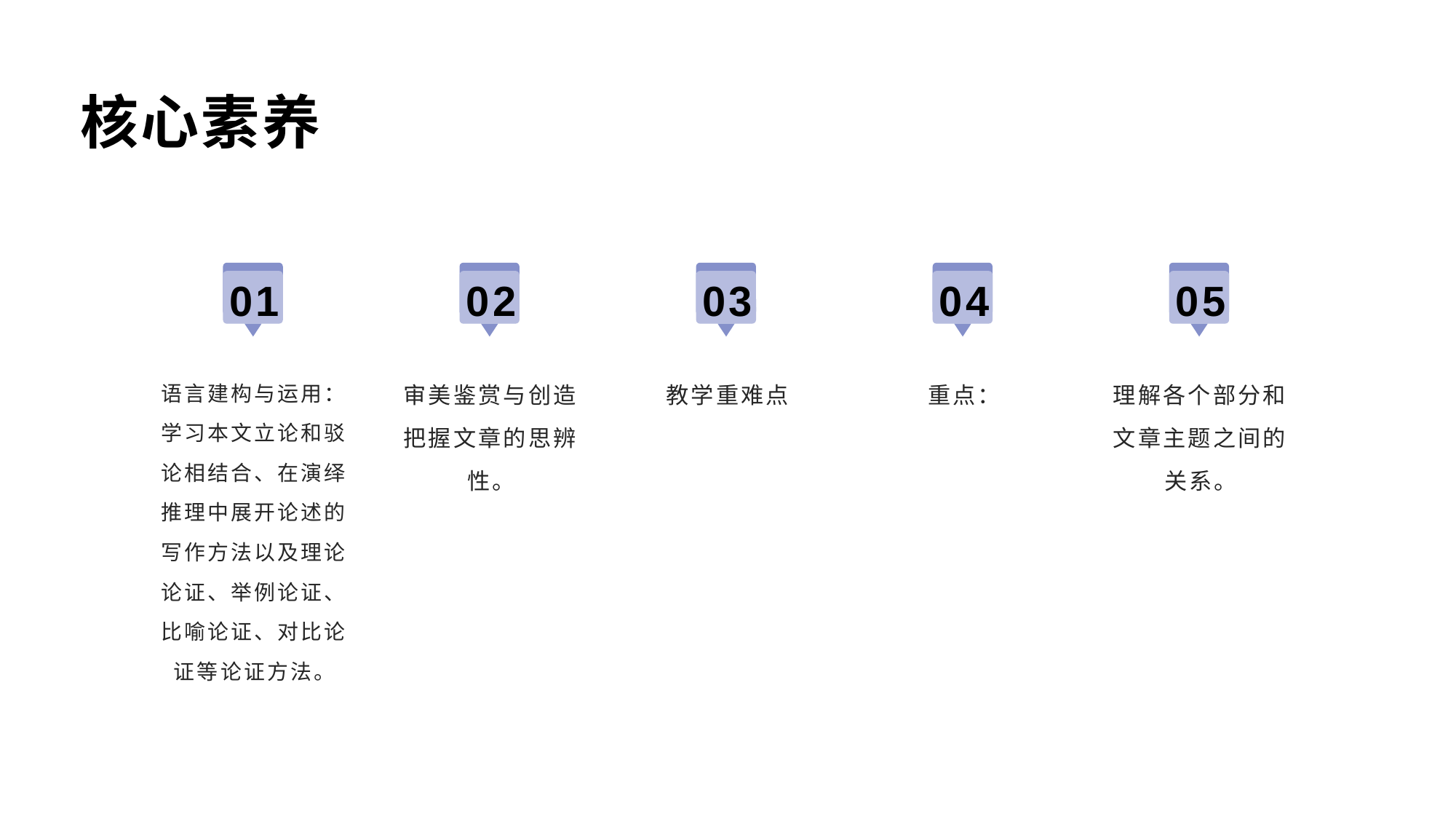

核心素养
01
02
03
04
05

语言建构与运用：学习本文立论和驳论相结合、在演绎推理中展开论述的写作方法以及理论论证、举例论证、比喻论证、对比论证等论证方法。
审美鉴赏与创造 把握文章的思辨性。
教学重难点
重点：
理解各个部分和文章主题之间的关系。